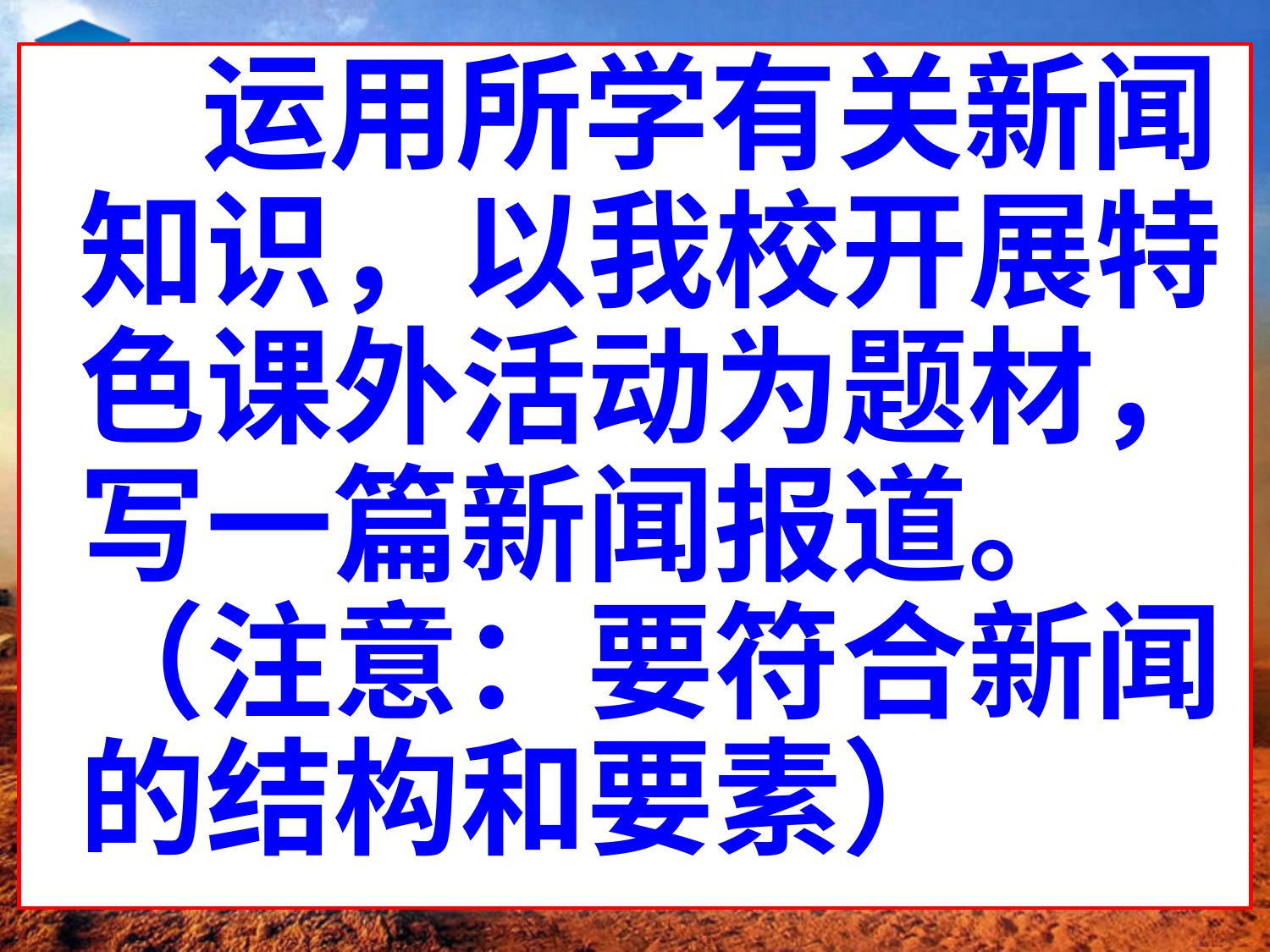

运用所学有关新闻知识，以我校开展特色课外活动为题材，写一篇新闻报道。（注意：要符合新闻的结构和要素）